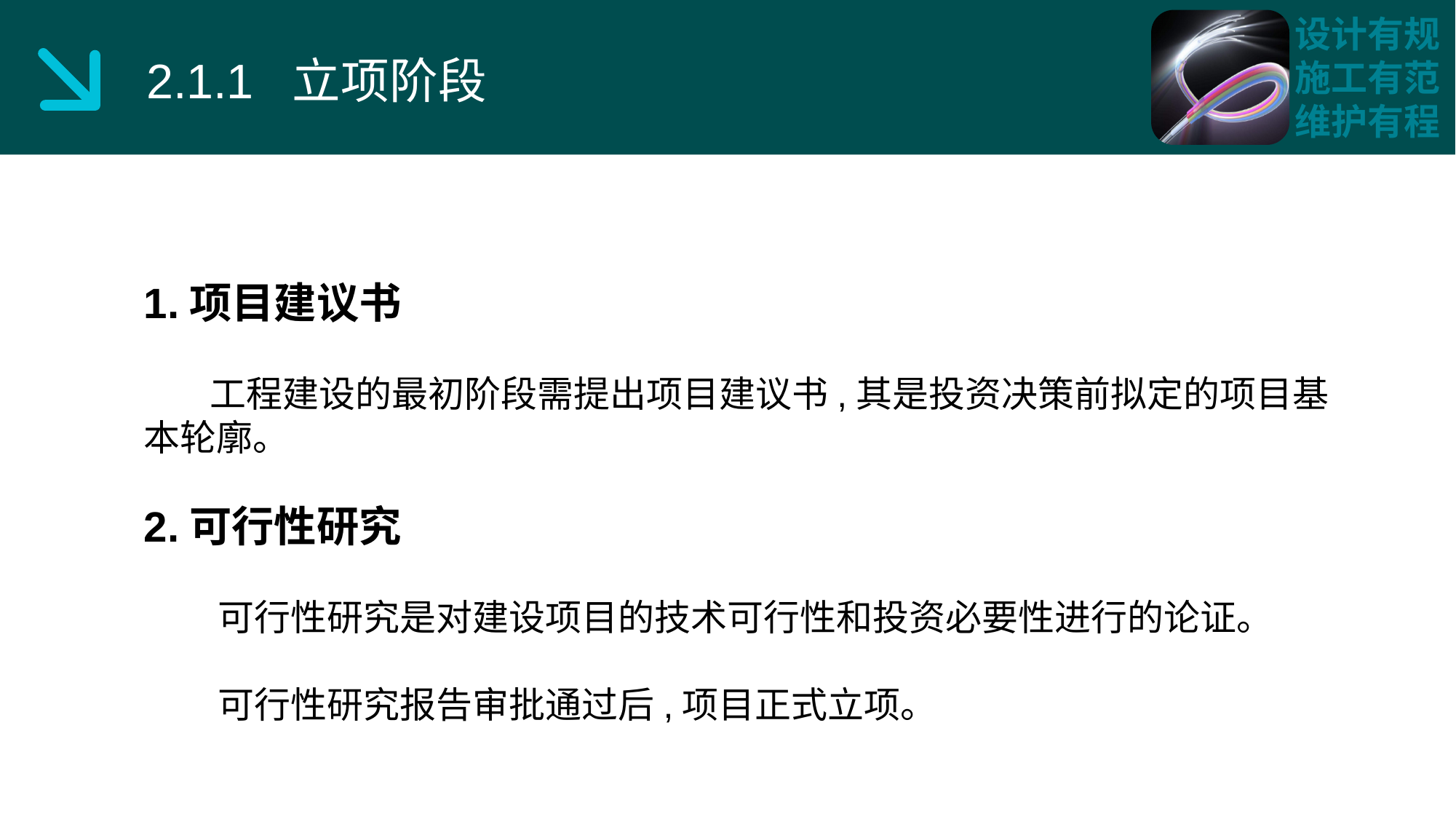

2.1.1  立项阶段

1.项目建议书

       工程建设的最初阶段需提出项目建议书,其是投资决策前拟定的项目基本轮廓。
2.可行性研究

        可行性研究是对建设项目的技术可行性和投资必要性进行的论证。

        可行性研究报告审批通过后,项目正式立项。